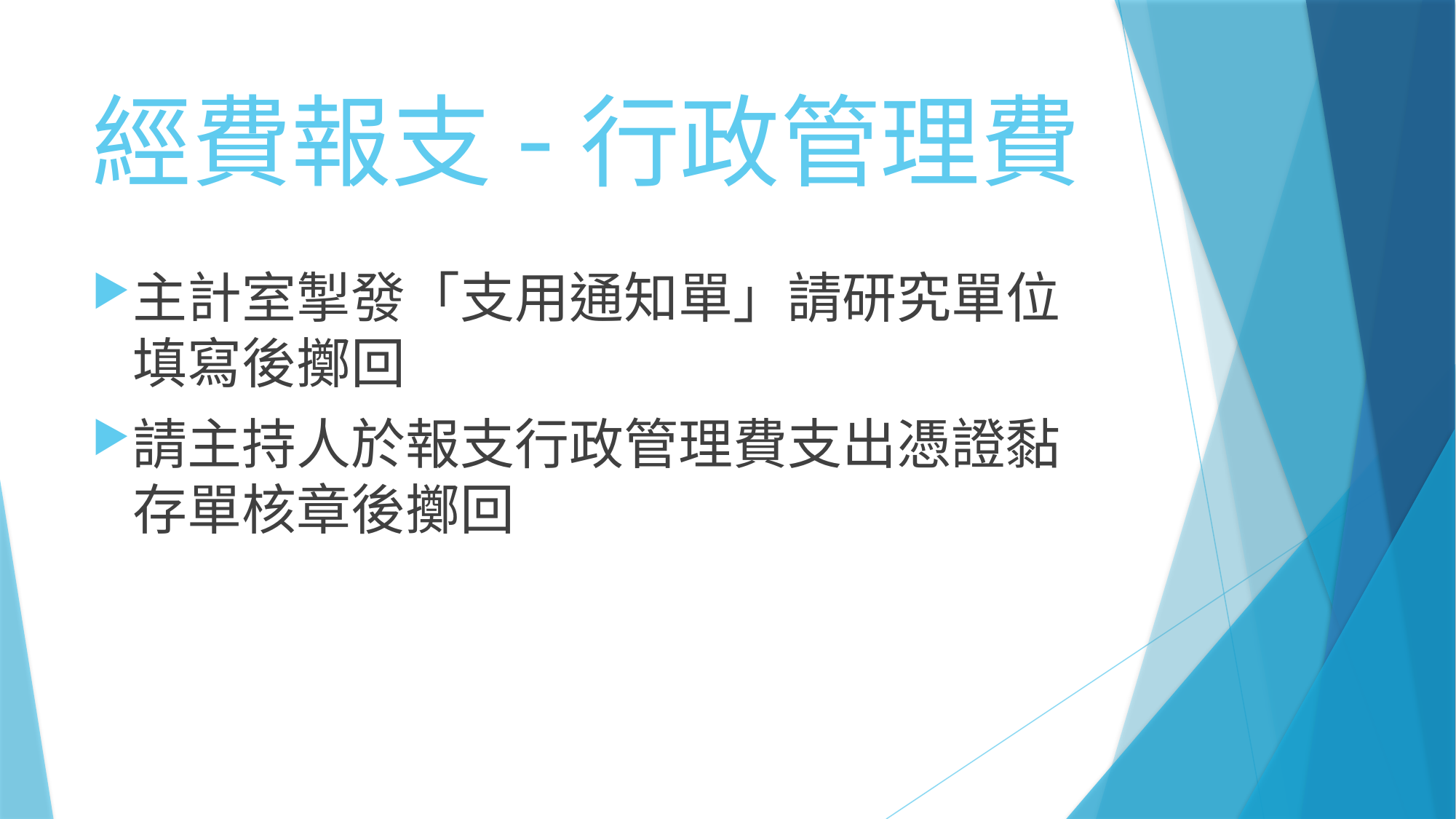

# 經費報支-行政管理費
主計室掣發「支用通知單」請研究單位填寫後擲回
請主持人於報支行政管理費支出憑證黏存單核章後擲回